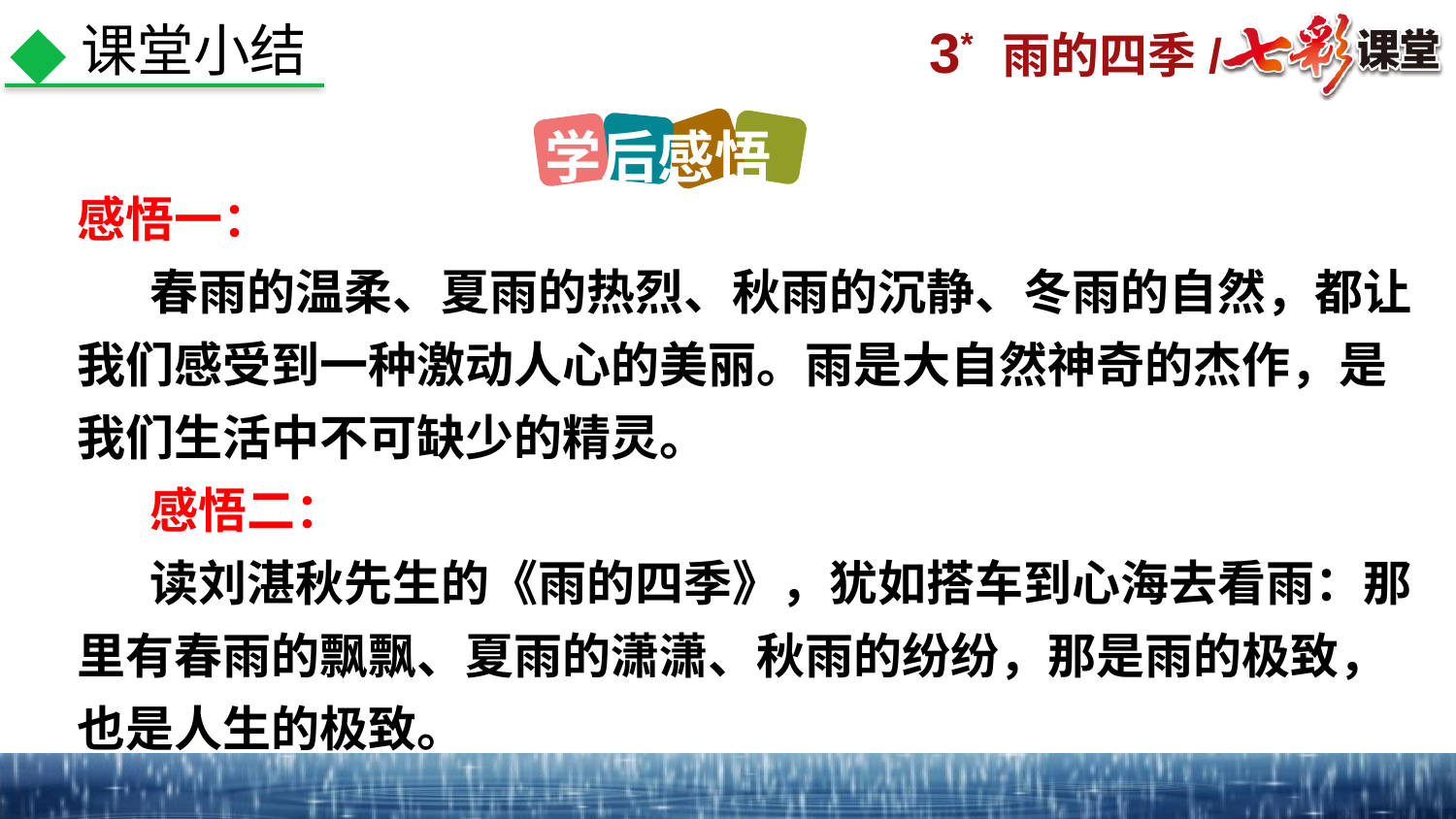

课堂小结

学后感悟

感悟一：
春雨的温柔、夏雨的热烈、秋雨的沉静、冬雨的自然，都让我们感受到一种激动人心的美丽。雨是大自然神奇的杰作，是我们生活中不可缺少的精灵。
感悟二：
读刘湛秋先生的《雨的四季》，犹如搭车到心海去看雨：那里有春雨的飘飘、夏雨的潇潇、秋雨的纷纷，那是雨的极致，也是人生的极致。